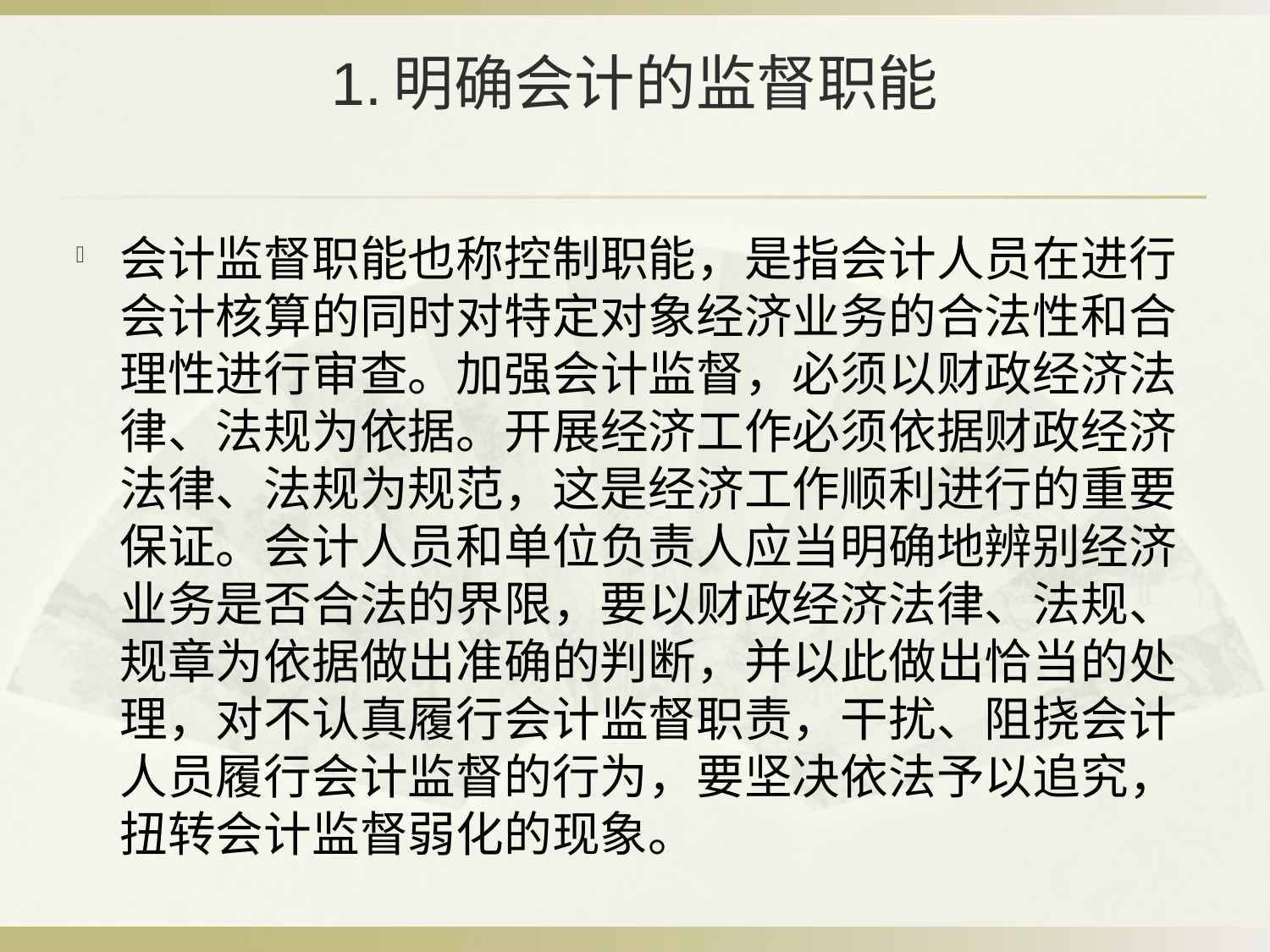

# 1.明确会计的监督职能
会计监督职能也称控制职能，是指会计人员在进行会计核算的同时对特定对象经济业务的合法性和合理性进行审查。加强会计监督，必须以财政经济法律、法规为依据。开展经济工作必须依据财政经济法律、法规为规范，这是经济工作顺利进行的重要保证。会计人员和单位负责人应当明确地辨别经济业务是否合法的界限，要以财政经济法律、法规、规章为依据做出准确的判断，并以此做出恰当的处理，对不认真履行会计监督职责，干扰、阻挠会计人员履行会计监督的行为，要坚决依法予以追究，扭转会计监督弱化的现象。